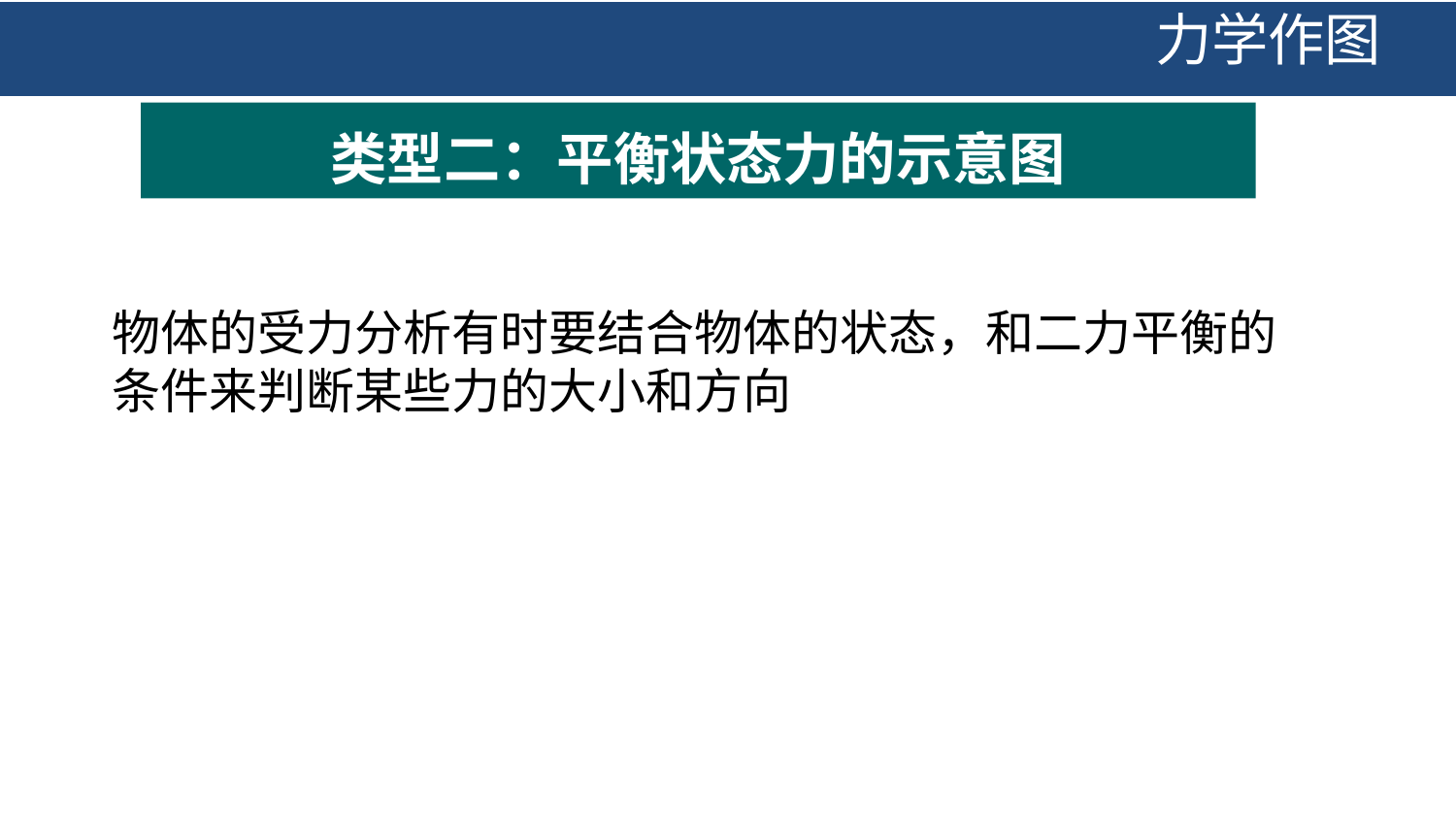

力学作图
类型二：平衡状态力的示意图
物体的受力分析有时要结合物体的状态，和二力平衡的条件来判断某些力的大小和方向